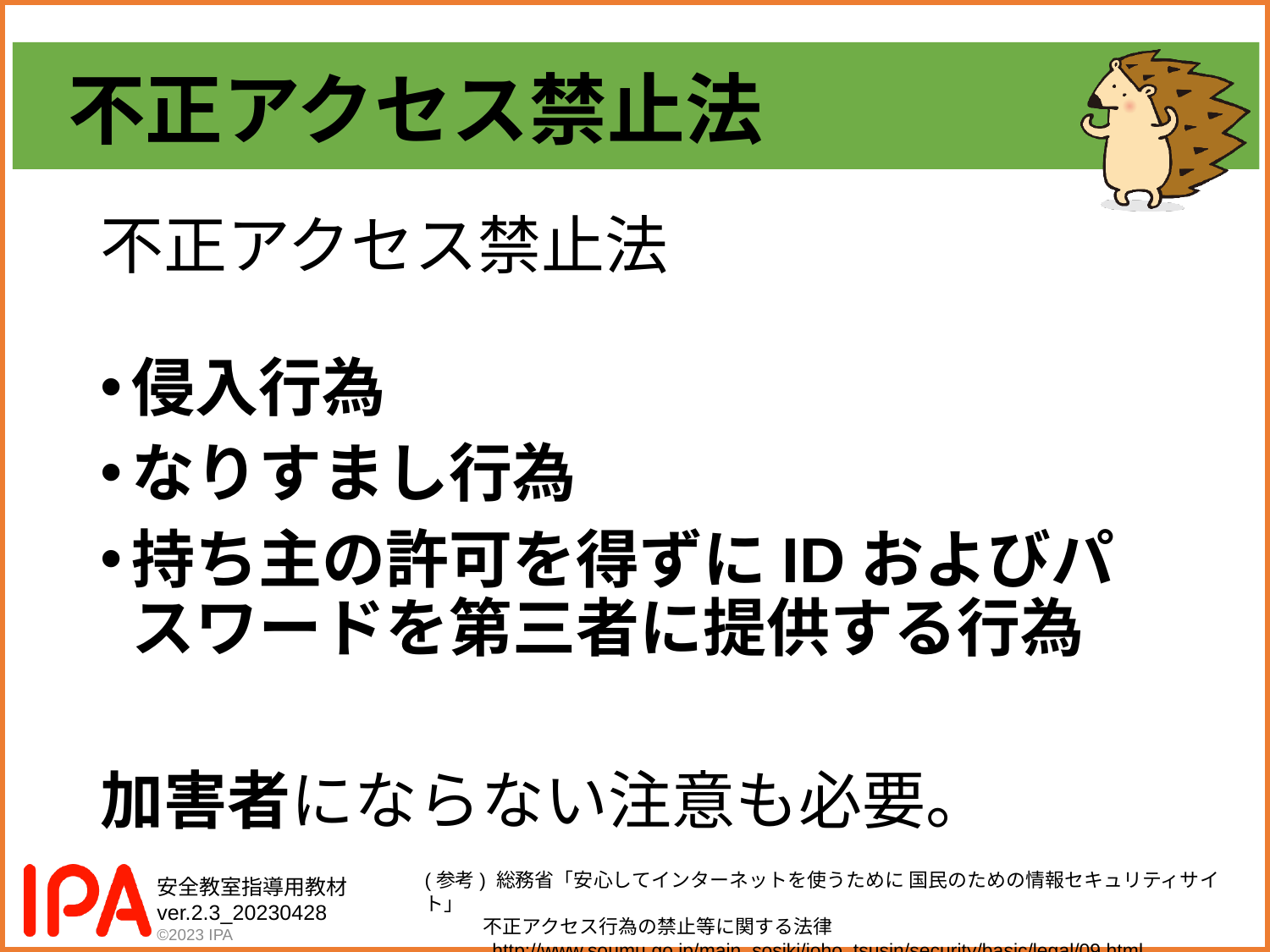

# 不正アクセス禁止法
不正アクセス禁止法

侵入行為
なりすまし行為
持ち主の許可を得ずにIDおよびパスワードを第三者に提供する行為

加害者にならない注意も必要。

(参考) 総務省「安心してインターネットを使うために 国民のための情報セキュリティサイト」
　　　不正アクセス行為の禁止等に関する法律
　　　 http://www.soumu.go.jp/main_sosiki/joho_tsusin/security/basic/legal/09.html